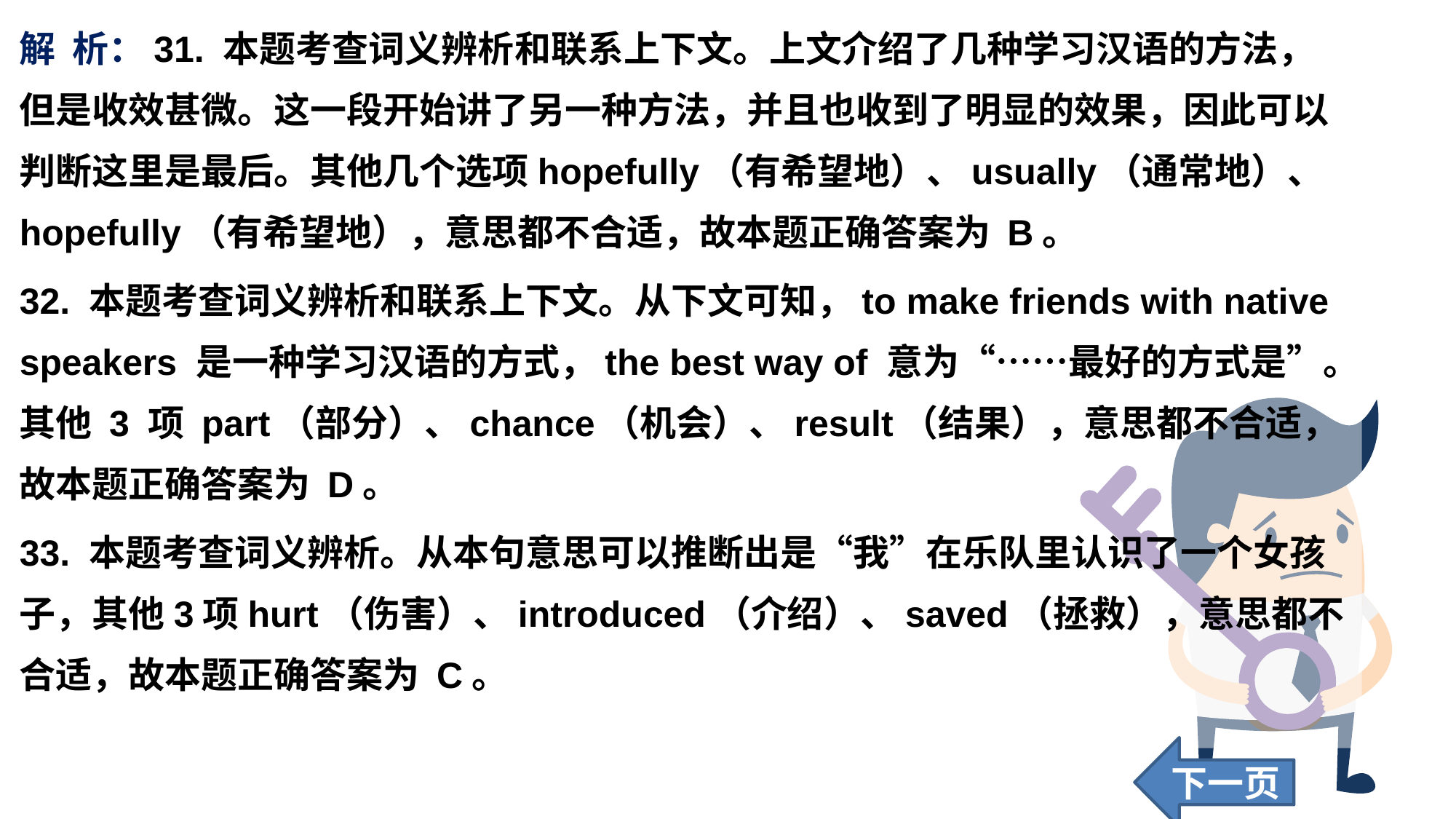

解  析：31. 本题考查词义辨析和联系上下文。上文介绍了几种学习汉语的方法，但是收效甚微。这一段开始讲了另一种方法，并且也收到了明显的效果，因此可以判断这里是最后。其他几个选项hopefully（有希望地）、usually（通常地）、hopefully（有希望地），意思都不合适，故本题正确答案为 B。
32. 本题考查词义辨析和联系上下文。从下文可知，to make friends with native speakers 是一种学习汉语的方式，the best way of 意为“……最好的方式是”。其他 3 项 part（部分）、chance（机会）、result（结果），意思都不合适，故本题正确答案为 D。
33. 本题考查词义辨析。从本句意思可以推断出是“我”在乐队里认识了一个女孩子，其他3项hurt（伤害）、introduced（介绍）、saved（拯救），意思都不合适，故本题正确答案为 C。

下一页
120